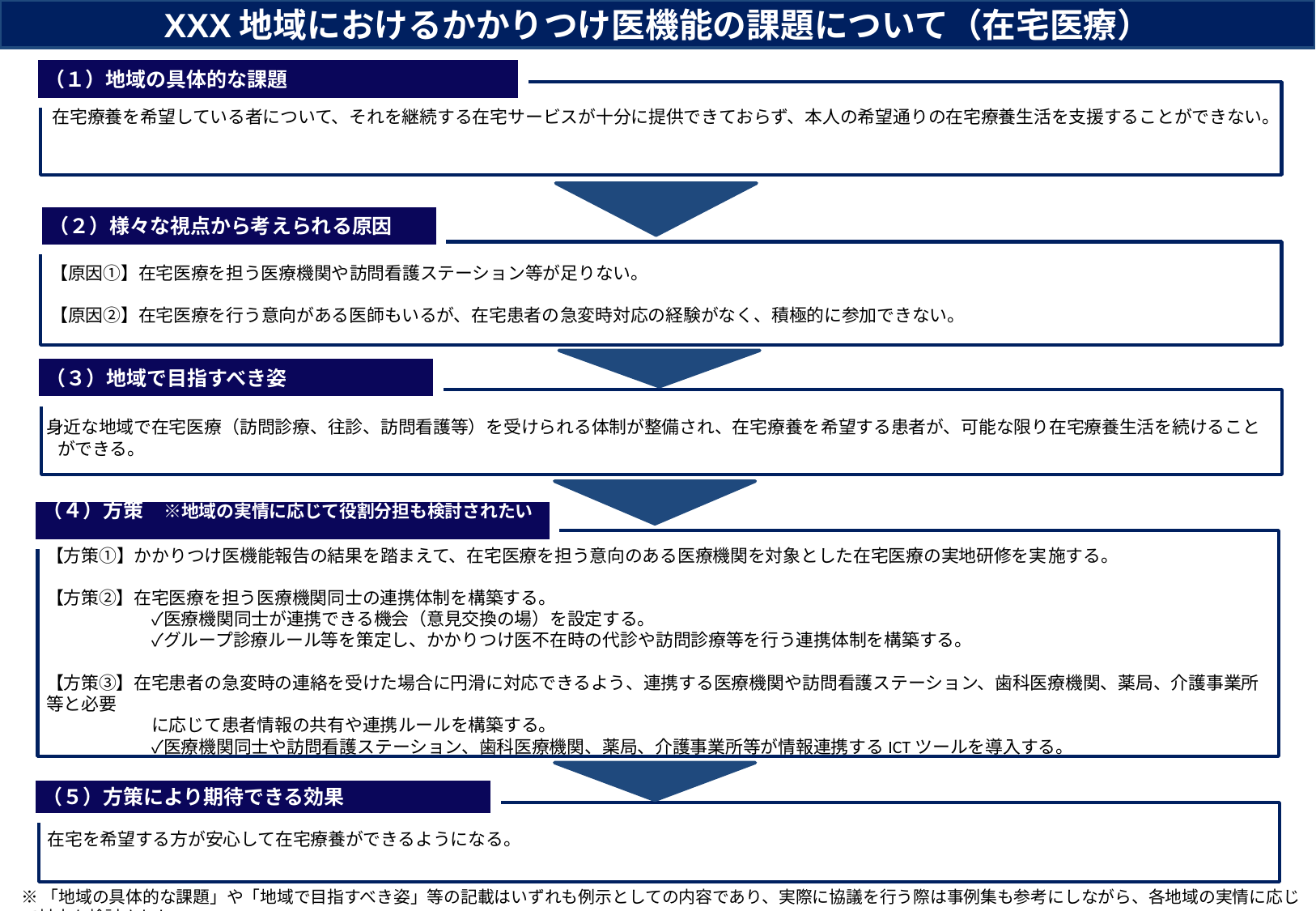

XXX地域におけるかかりつけ医機能の課題について（在宅医療）
（１）地域の具体的な課題

在宅療養を希望している者について、それを継続する在宅サービスが十分に提供できておらず、本人の希望通りの在宅療養生活を支援することができない。

（２）様々な視点から考えられる原因

【原因①】在宅医療を担う医療機関や訪問看護ステーション等が足りない。

【原因②】在宅医療を行う意向がある医師もいるが、在宅患者の急変時対応の経験がなく、積極的に参加できない。

（３）地域で目指すべき姿

身近な地域で在宅医療（訪問診療、往診、訪問看護等）を受けられる体制が整備され、在宅療養を希望する患者が、可能な限り在宅療養生活を続けることができる。

（４）方策　※地域の実情に応じて役割分担も検討されたい

【方策①】かかりつけ医機能報告の結果を踏まえて、在宅医療を担う意向のある医療機関を対象とした在宅医療の実地研修を実施する。

【方策②】在宅医療を担う医療機関同士の連携体制を構築する。
　　　　　　✓医療機関同士が連携できる機会（意見交換の場）を設定する。
　　　　　　✓グループ診療ルール等を策定し、かかりつけ医不在時の代診や訪問診療等を行う連携体制を構築する。

【方策③】在宅患者の急変時の連絡を受けた場合に円滑に対応できるよう、連携する医療機関や訪問看護ステーション、歯科医療機関、薬局、介護事業所等と必要
　　　　　　に応じて患者情報の共有や連携ルールを構築する。
　　　　　　✓医療機関同士や訪問看護ステーション、歯科医療機関、薬局、介護事業所等が情報連携するICTツールを導入する。

（５）方策により期待できる効果

在宅を希望する方が安心して在宅療養ができるようになる。
※「地域の具体的な課題」や「地域で目指すべき姿」等の記載はいずれも例示としての内容であり、実際に協議を行う際は事例集も参考にしながら、各地域の実情に応じて対応を検討されたい。